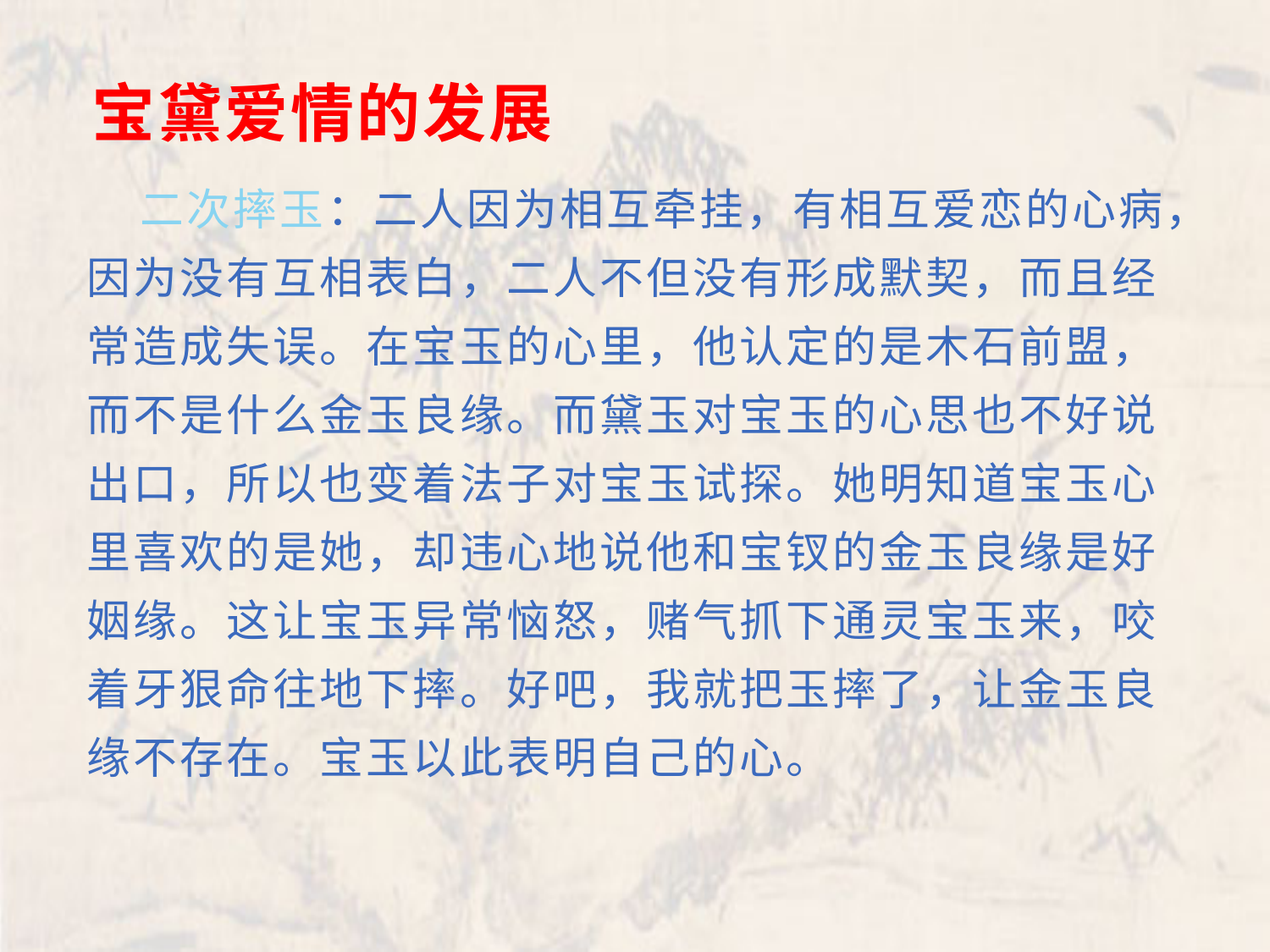

宝黛爱情的发展
    二次摔玉：二人因为相互牵挂，有相互爱恋的心病，因为没有互相表白，二人不但没有形成默契，而且经常造成失误。在宝玉的心里，他认定的是木石前盟，而不是什么金玉良缘。而黛玉对宝玉的心思也不好说出口，所以也变着法子对宝玉试探。她明知道宝玉心里喜欢的是她，却违心地说他和宝钗的金玉良缘是好姻缘。这让宝玉异常恼怒，赌气抓下通灵宝玉来，咬着牙狠命往地下摔。好吧，我就把玉摔了，让金玉良缘不存在。宝玉以此表明自己的心。